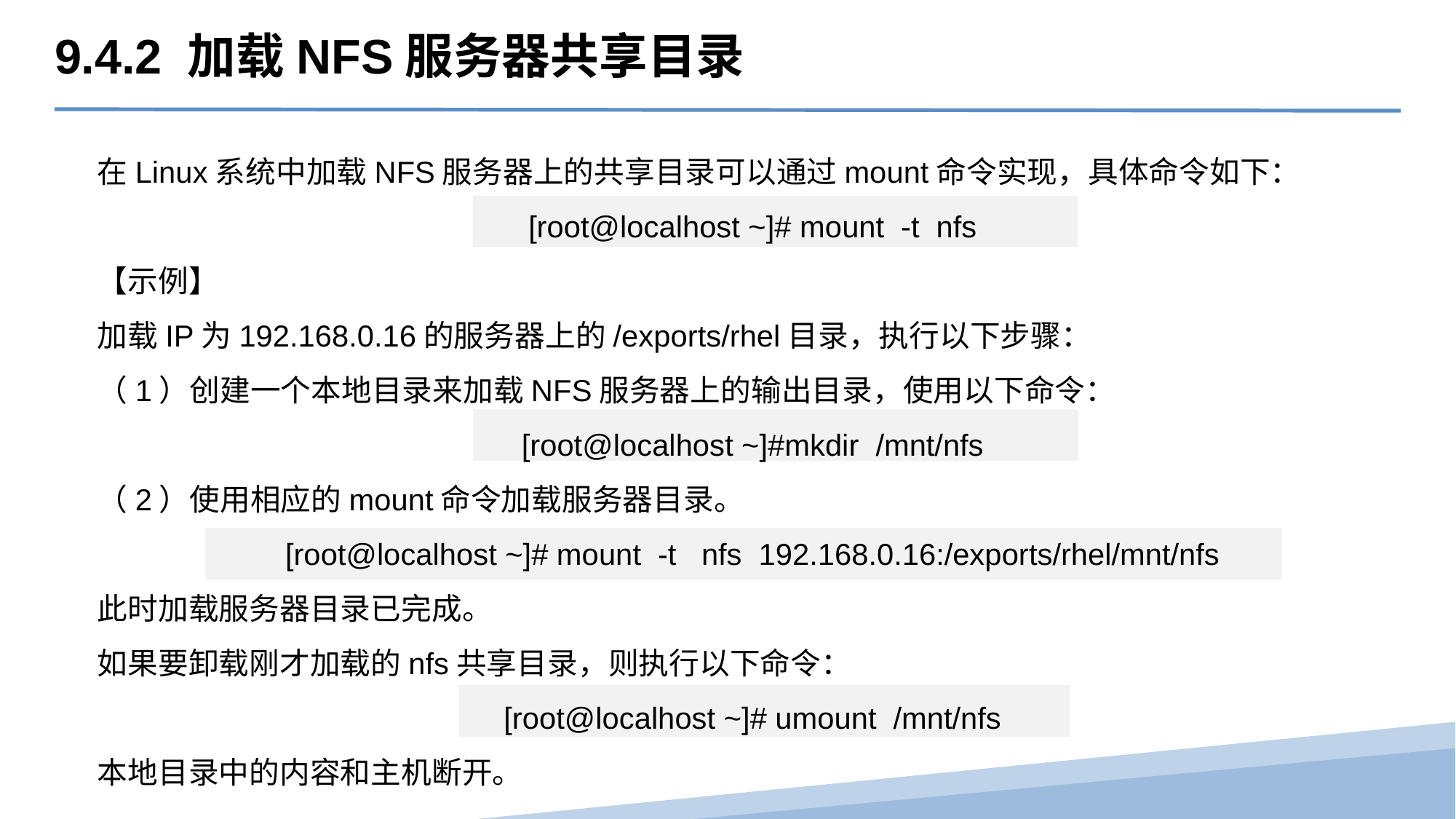

9.4.2 加载NFS服务器共享目录
在Linux系统中加载NFS服务器上的共享目录可以通过mount命令实现，具体命令如下：
[root@localhost ~]# mount  -t  nfs
【示例】
加载IP为192.168.0.16的服务器上的/exports/rhel目录，执行以下步骤：
（1）创建一个本地目录来加载NFS服务器上的输出目录，使用以下命令：
[root@localhost ~]#mkdir  /mnt/nfs
（2）使用相应的mount命令加载服务器目录。
[root@localhost ~]# mount  -t   nfs  192.168.0.16:/exports/rhel/mnt/nfs
此时加载服务器目录已完成。
如果要卸载刚才加载的nfs共享目录，则执行以下命令：
[root@localhost ~]# umount  /mnt/nfs
本地目录中的内容和主机断开。